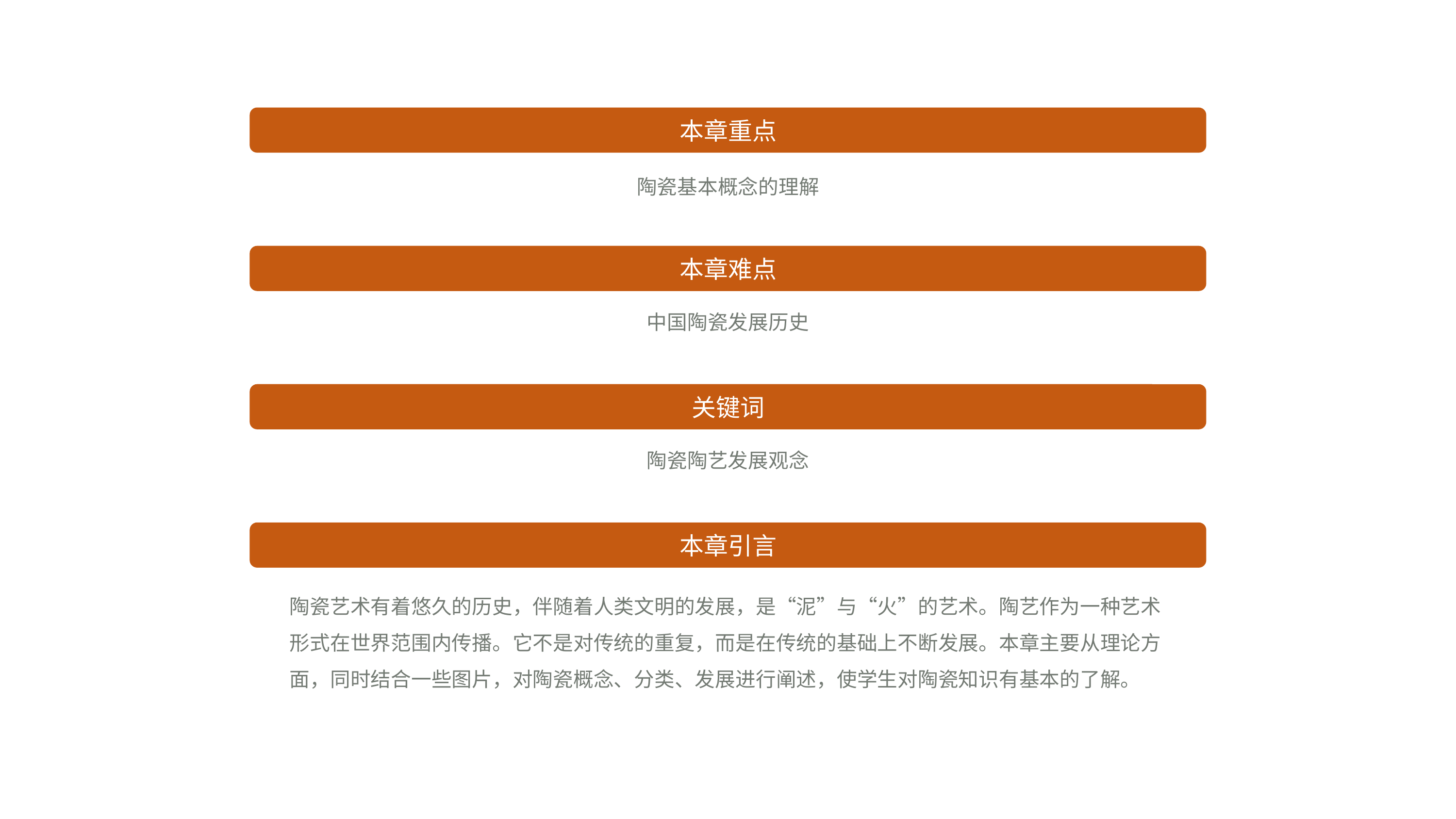

本章重点
陶瓷基本概念的理解
本章难点
中国陶瓷发展历史
关键词
陶瓷陶艺发展观念
本章引言
陶瓷艺术有着悠久的历史，伴随着人类文明的发展，是“泥”与“火”的艺术。陶艺作为一种艺术形式在世界范围内传播。它不是对传统的重复，而是在传统的基础上不断发展。本章主要从理论方面，同时结合一些图片，对陶瓷概念、分类、发展进行阐述，使学生对陶瓷知识有基本的了解。